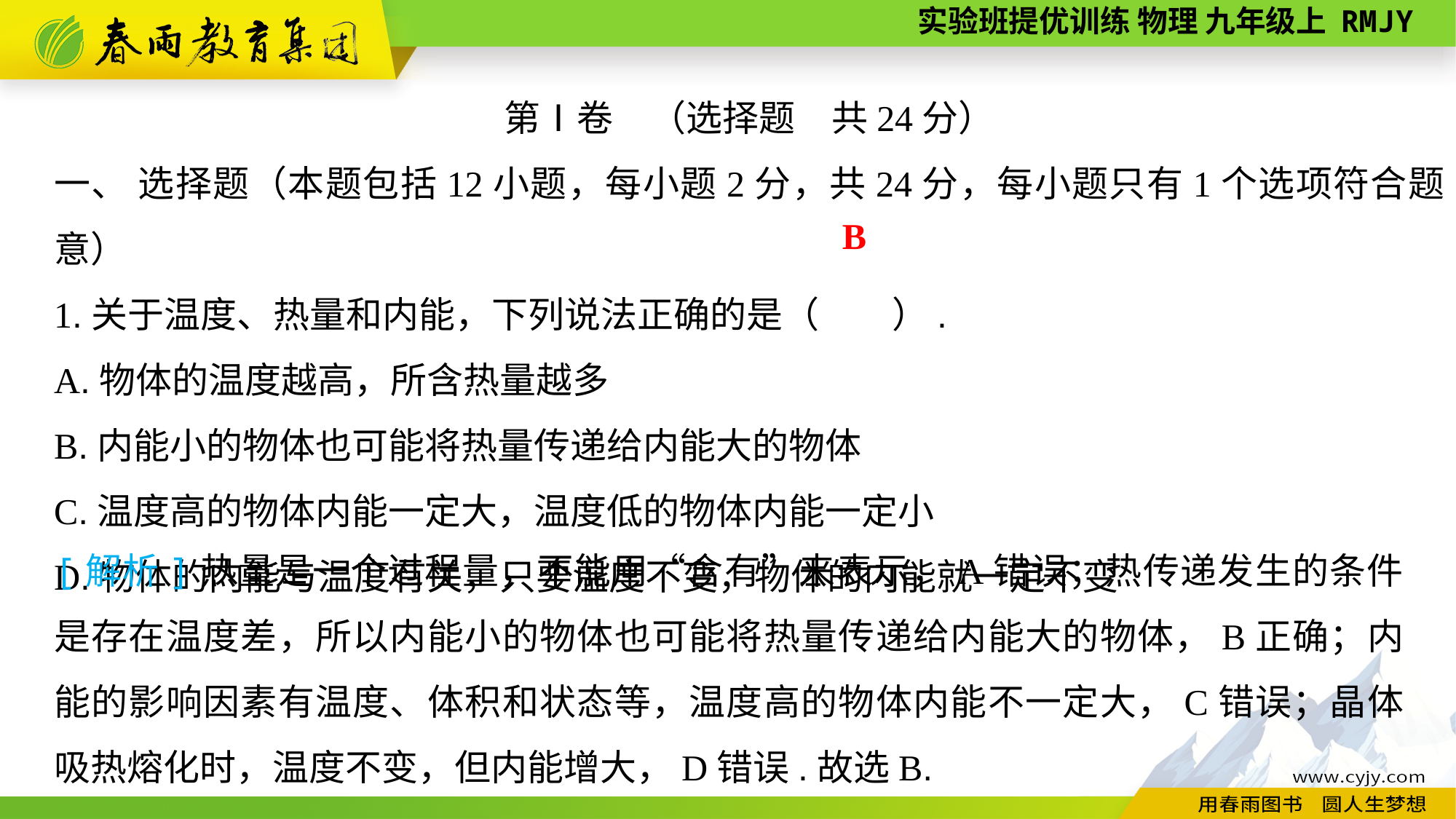

第Ⅰ卷　（选择题　共24分）
一、 选择题（本题包括12小题，每小题2分，共24分，每小题只有1个选项符合题意）
1.关于温度、热量和内能，下列说法正确的是（　　）.
A.物体的温度越高，所含热量越多
B.内能小的物体也可能将热量传递给内能大的物体
C.温度高的物体内能一定大，温度低的物体内能一定小
D.物体的内能与温度有关，只要温度不变，物体的内能就一定不变
B
[解析]热量是一个过程量，不能用“含有”来表示，A错误；热传递发生的条件是存在温度差，所以内能小的物体也可能将热量传递给内能大的物体，B正确；内能的影响因素有温度、体积和状态等，温度高的物体内能不一定大，C错误；晶体吸热熔化时，温度不变，但内能增大，D错误.故选B.